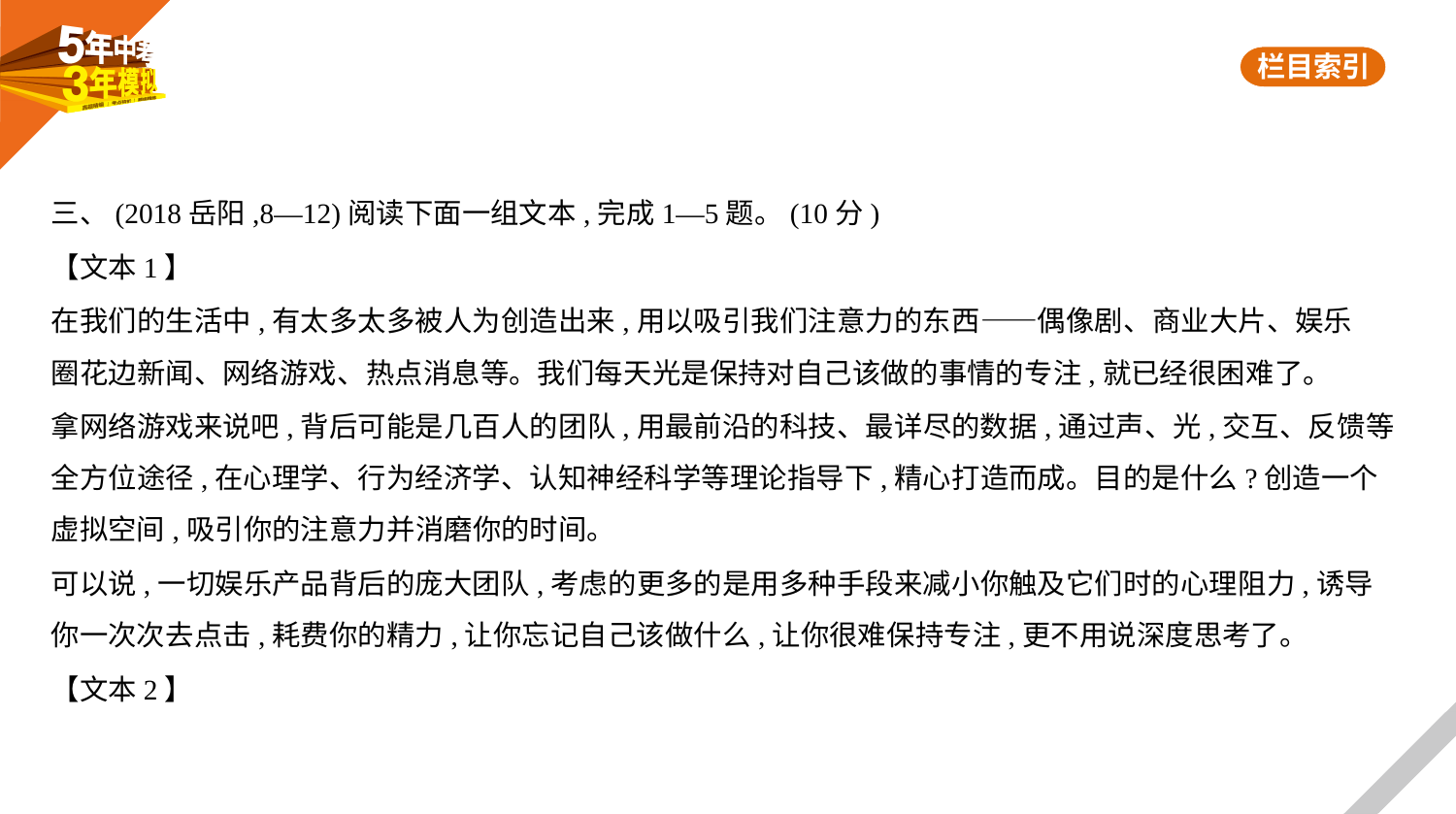

三、(2018岳阳,8—12)阅读下面一组文本,完成1—5题。(10分)
【文本1】
在我们的生活中,有太多太多被人为创造出来,用以吸引我们注意力的东西——偶像剧、商业大片、娱乐
圈花边新闻、网络游戏、热点消息等。我们每天光是保持对自己该做的事情的专注,就已经很困难了。
拿网络游戏来说吧,背后可能是几百人的团队,用最前沿的科技、最详尽的数据,通过声、光,交互、反馈等
全方位途径,在心理学、行为经济学、认知神经科学等理论指导下,精心打造而成。目的是什么?创造一个
虚拟空间,吸引你的注意力并消磨你的时间。
可以说,一切娱乐产品背后的庞大团队,考虑的更多的是用多种手段来减小你触及它们时的心理阻力,诱导
你一次次去点击,耗费你的精力,让你忘记自己该做什么,让你很难保持专注,更不用说深度思考了。
【文本2】